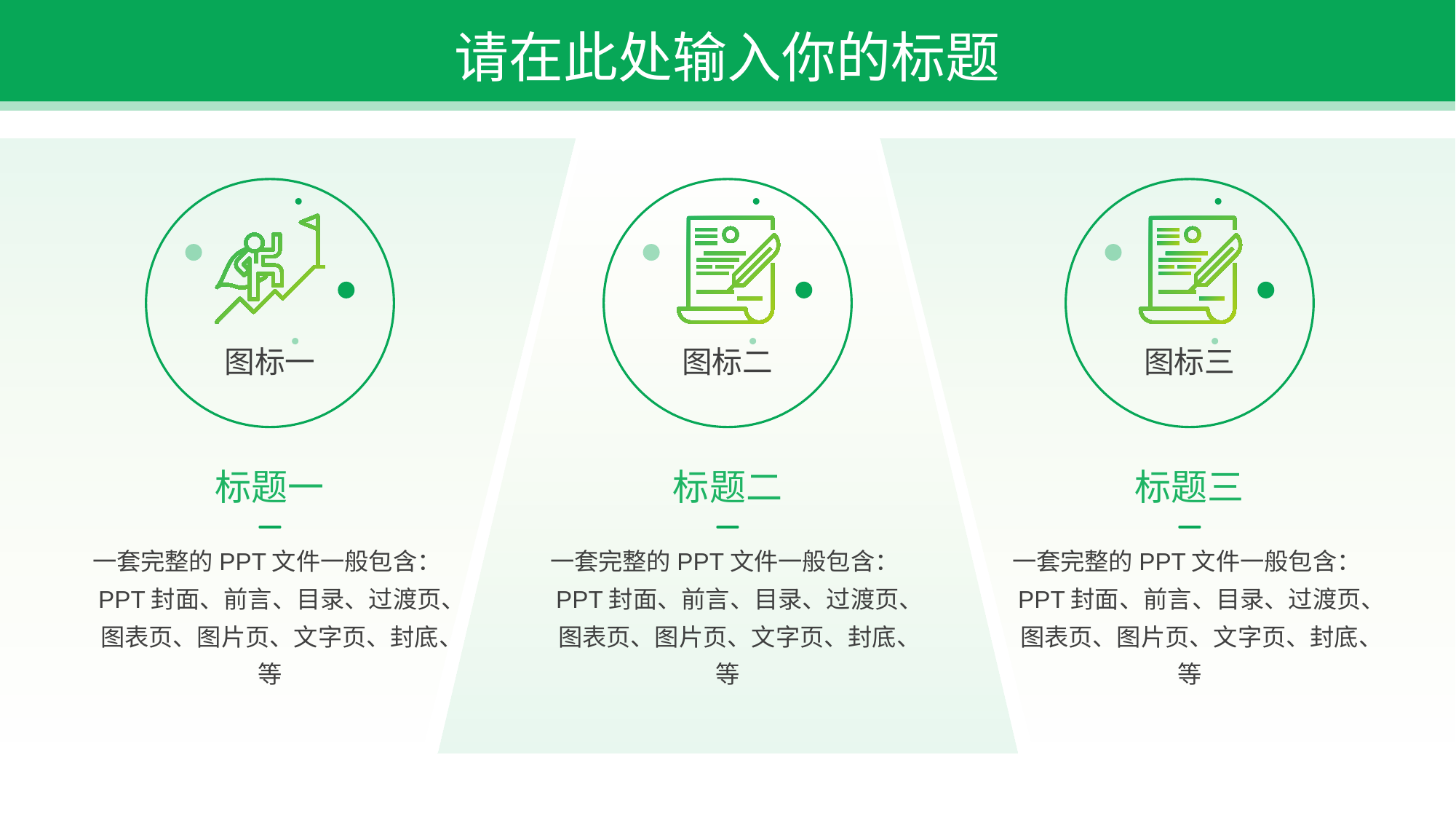

请在此处输入你的标题

图标一
图标二
图标三
标题一
标题二
标题三
一套完整的PPT文件一般包含：PPT封面、前言、目录、过渡页、图表页、图片页、文字页、封底、等
一套完整的PPT文件一般包含：PPT封面、前言、目录、过渡页、图表页、图片页、文字页、封底、等
一套完整的PPT文件一般包含：PPT封面、前言、目录、过渡页、图表页、图片页、文字页、封底、等